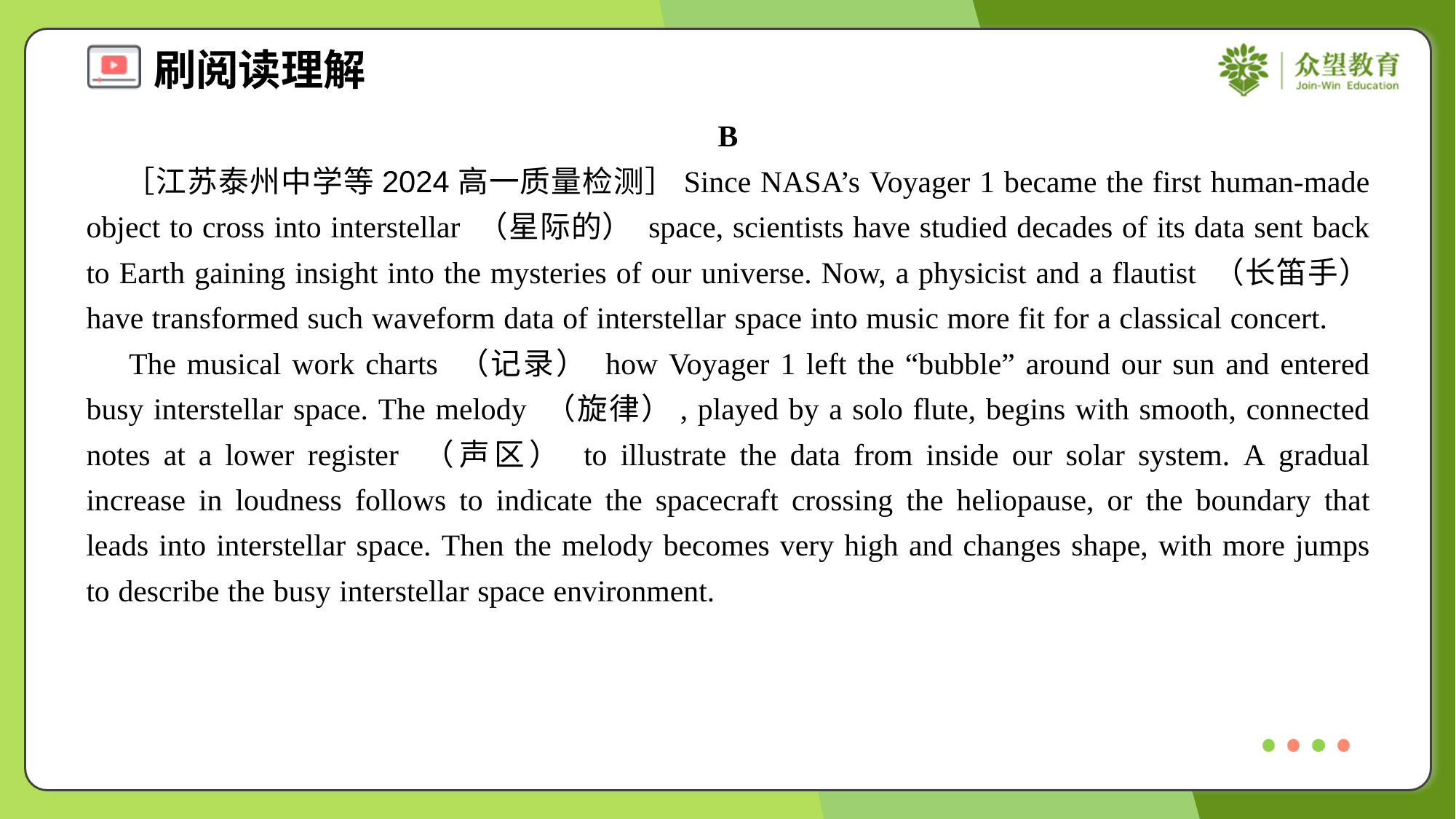

B
    ［江苏泰州中学等2024高一质量检测］Since NASA’s Voyager 1 became the first human-made object to cross into interstellar （星际的） space, scientists have studied decades of its data sent back to Earth gaining insight into the mysteries of our universe. Now, a physicist and a flautist （长笛手） have transformed such waveform data of interstellar space into music more fit for a classical concert.
    The musical work charts （记录） how Voyager 1 left the “bubble” around our sun and entered busy interstellar space. The melody （旋律）, played by a solo flute, begins with smooth, connected notes at a lower register （声区） to illustrate the data from inside our solar system. A gradual increase in loudness follows to indicate the spacecraft crossing the heliopause, or the boundary that leads into interstellar space. Then the melody becomes very high and changes shape, with more jumps to describe the busy interstellar space environment.